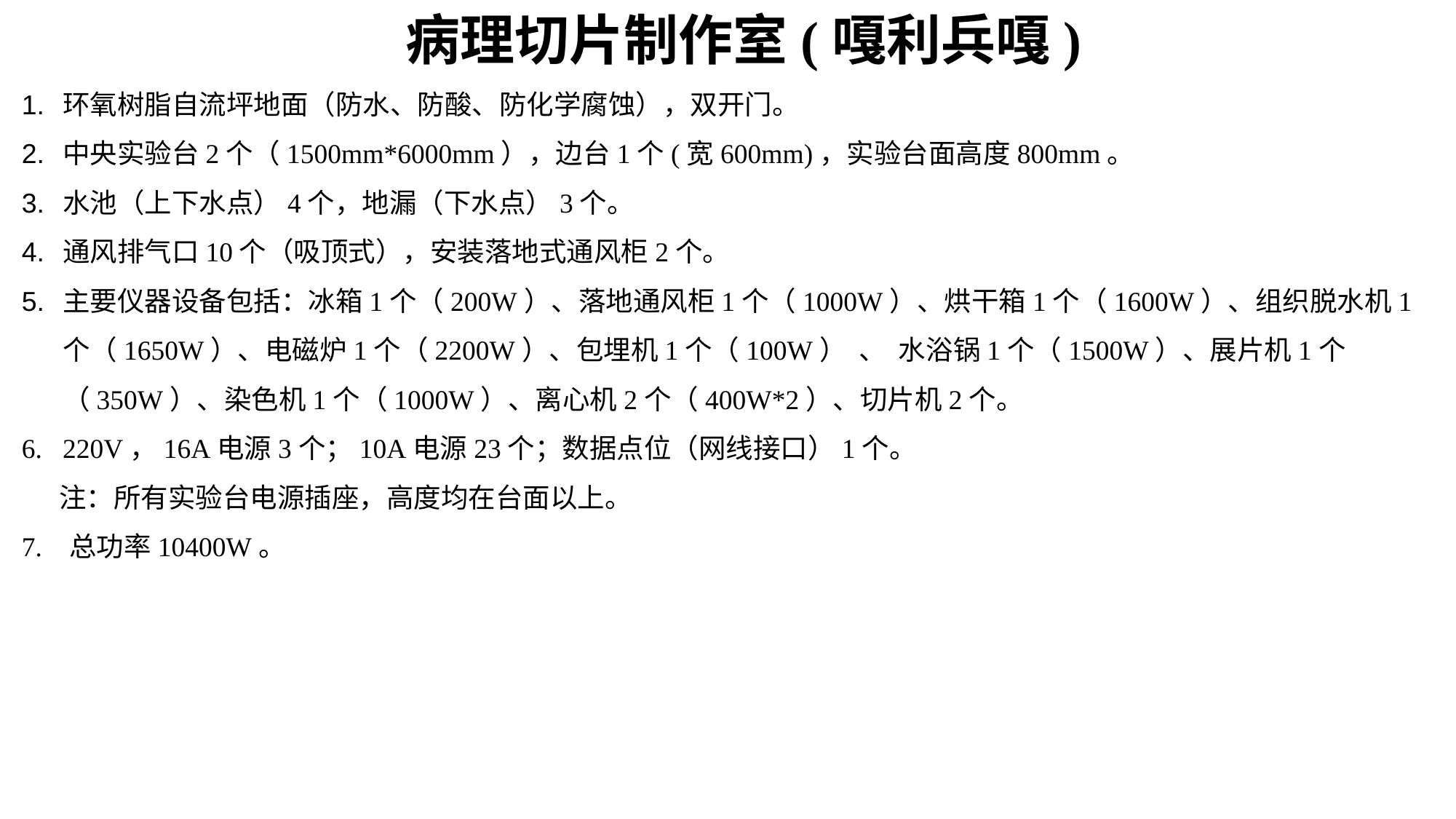

病理切片制作室(嘎利兵嘎)
环氧树脂自流坪地面（防水、防酸、防化学腐蚀），双开门。
中央实验台2个（1500mm*6000mm），边台1个(宽600mm)，实验台面高度800mm。
水池（上下水点）4个，地漏（下水点）3个。
通风排气口10个（吸顶式），安装落地式通风柜2个。
主要仪器设备包括：冰箱1个（200W）、落地通风柜1个（1000W）、烘干箱1个（1600W）、组织脱水机1个（1650W）、电磁炉1个（2200W）、包埋机1个（100W）  、  水浴锅1个（1500W）、展片机1个（350W）、染色机1个（1000W）、离心机2个（400W*2）、切片机2个。
220V，16A电源3个；10A电源23个；数据点位（网线接口）1个。
     注：所有实验台电源插座，高度均在台面以上。
7.   总功率10400W。